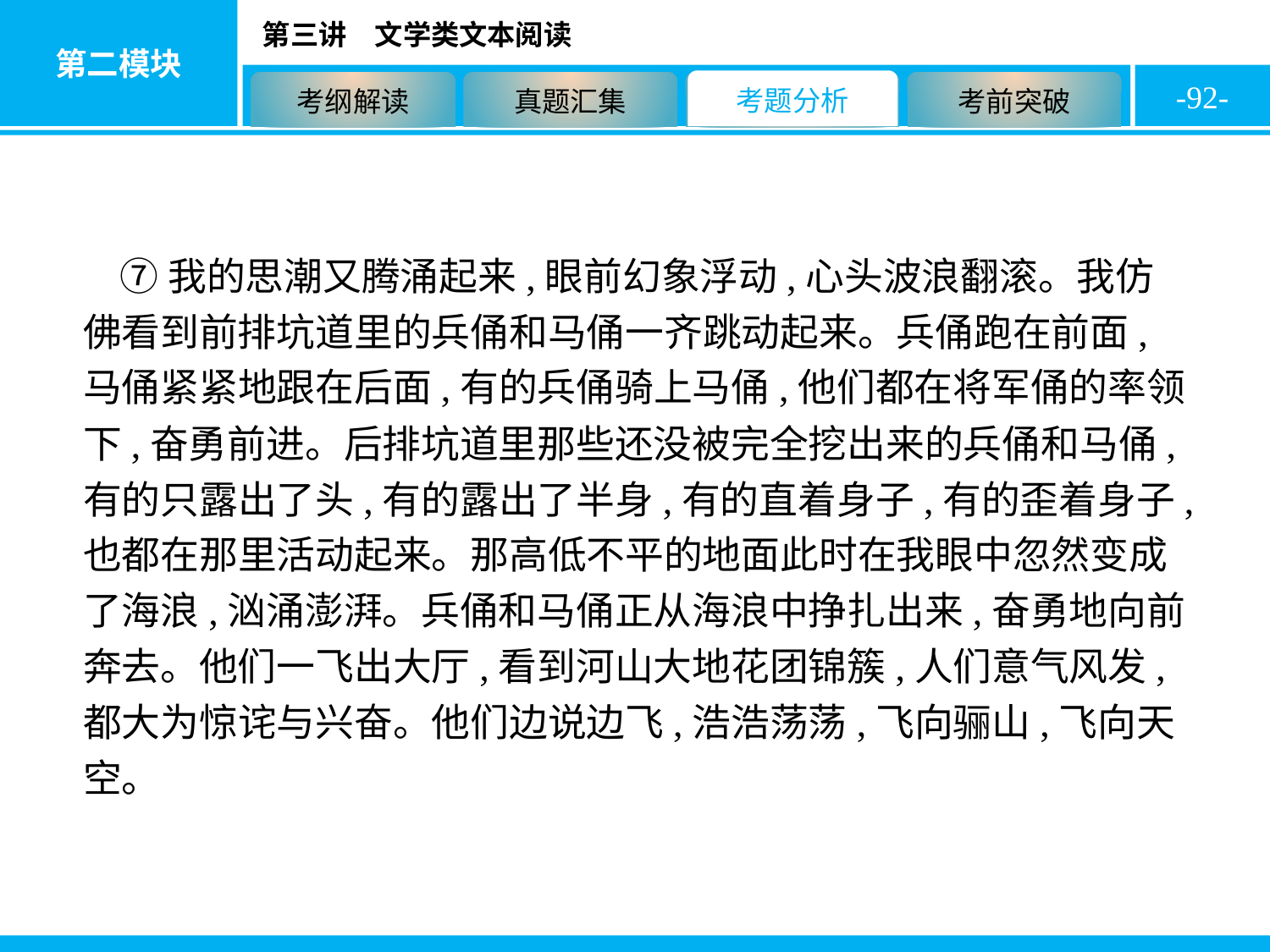

-92-
⑦我的思潮又腾涌起来,眼前幻象浮动,心头波浪翻滚。我仿佛看到前排坑道里的兵俑和马俑一齐跳动起来。兵俑跑在前面,马俑紧紧地跟在后面,有的兵俑骑上马俑,他们都在将军俑的率领下,奋勇前进。后排坑道里那些还没被完全挖出来的兵俑和马俑,有的只露出了头,有的露出了半身,有的直着身子,有的歪着身子,也都在那里活动起来。那高低不平的地面此时在我眼中忽然变成了海浪,汹涌澎湃。兵俑和马俑正从海浪中挣扎出来,奋勇地向前奔去。他们一飞出大厅,看到河山大地花团锦簇,人们意气风发,都大为惊诧与兴奋。他们边说边飞,浩浩荡荡,飞向骊山,飞向天空。